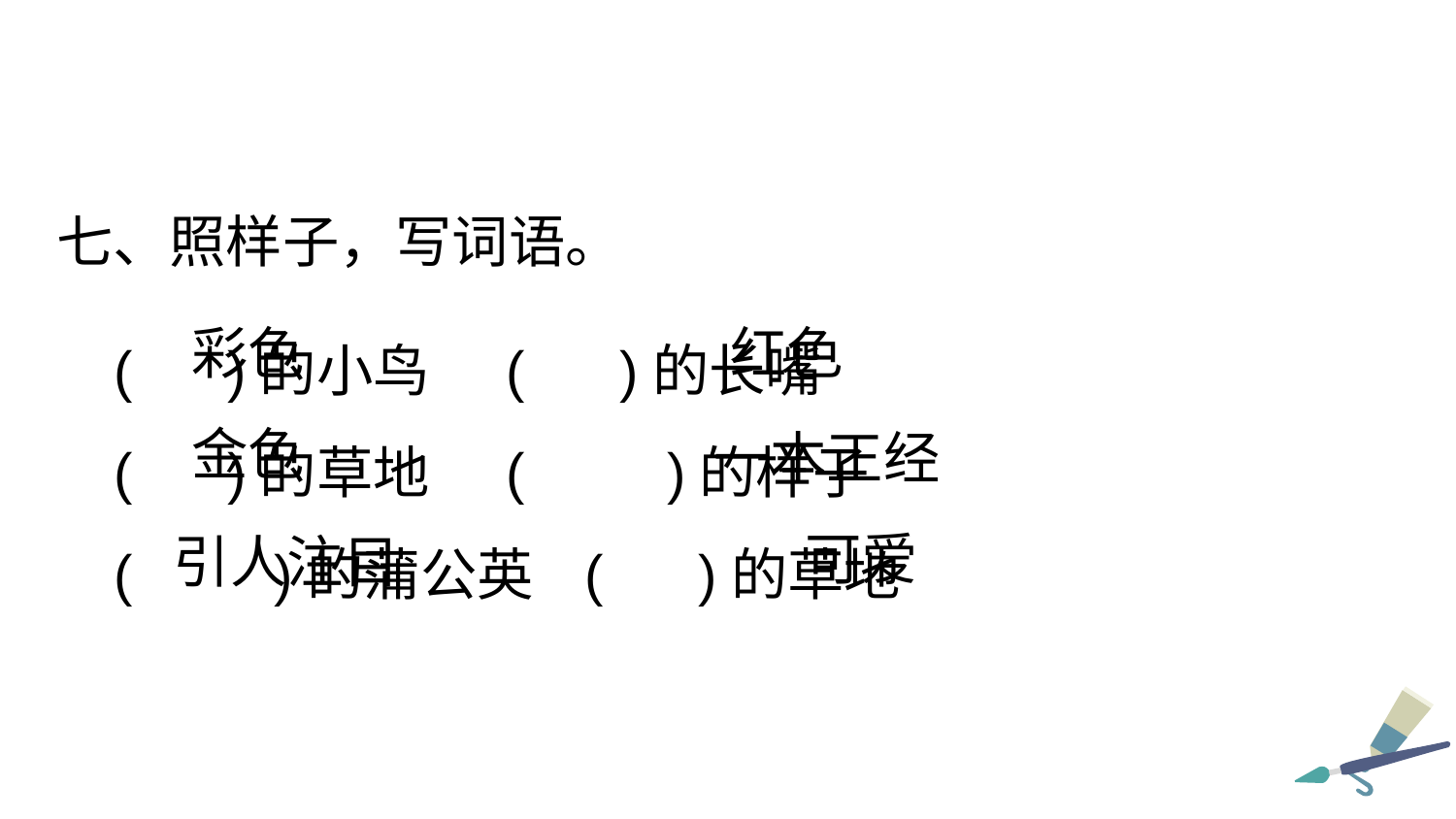

七、照样子，写词语。
 (      )的小鸟     (      )的长嘴
 (      )的草地     (         )的样子
 (         )的蒲公英   (      )的草地
彩色
红色
金色
一本正经
可爱
引人注目